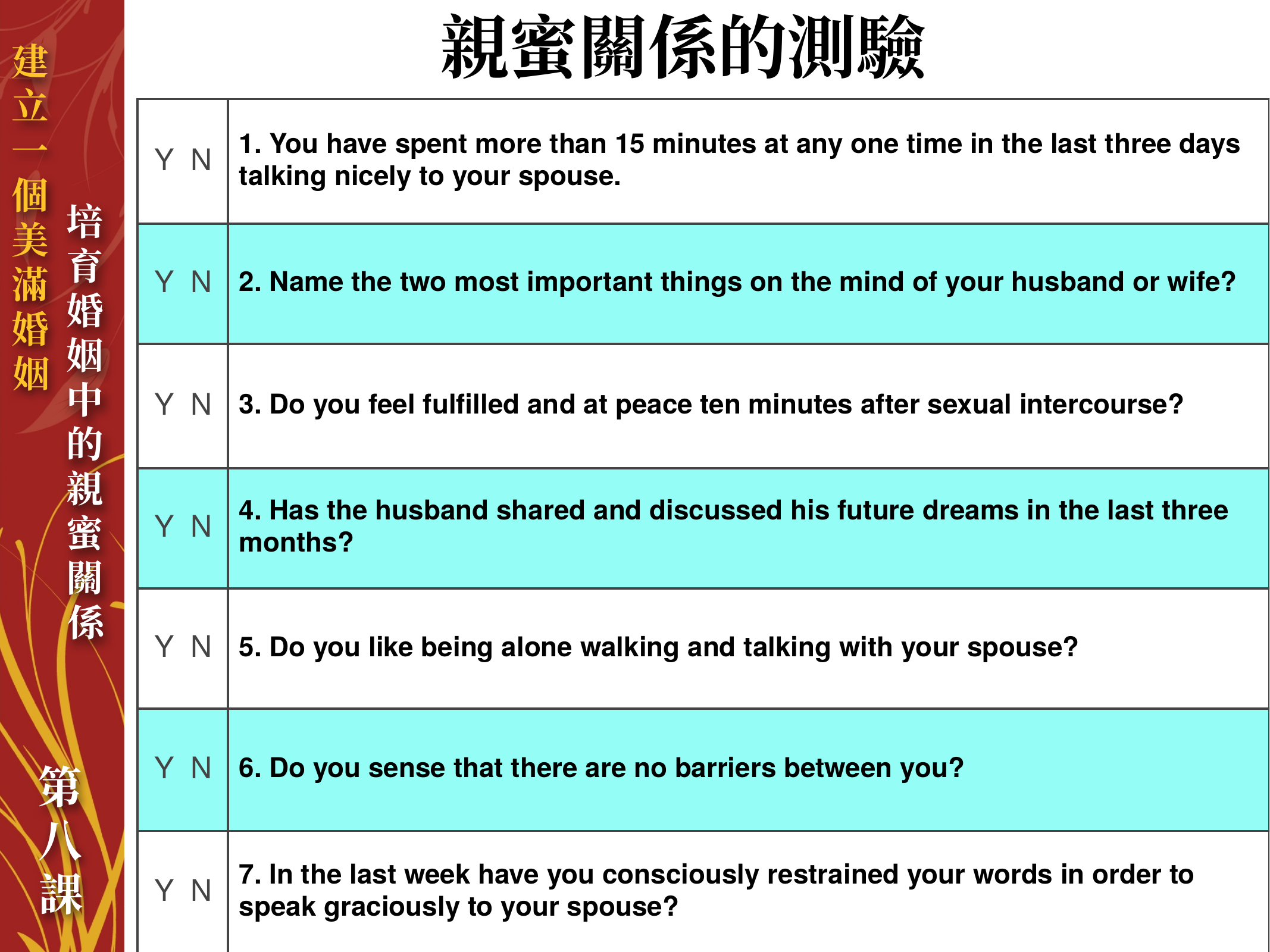

# 親蜜關係的測驗
| Y N | 1. You have spent more than 15 minutes at any  one time in the last three days talking nicely to your spouse. |
| --- | --- |
| Y N | 2. Name the two most important things on the mind of your husband or wife? |
| Y N | 3. Do you feel fulfilled and at peace ten minutes after sexual intercourse? |
| Y N | 4. Has the husband shared and discussed his future dreams in the last three months? |
| Y N | 5. Do you like being alone walking and talking with your spouse? |
| Y N | 6. Do you sense that there are no barriers between you? |
| Y N | 7. In the last week have you consciously restrained your words in order to speak graciously to your spouse? |